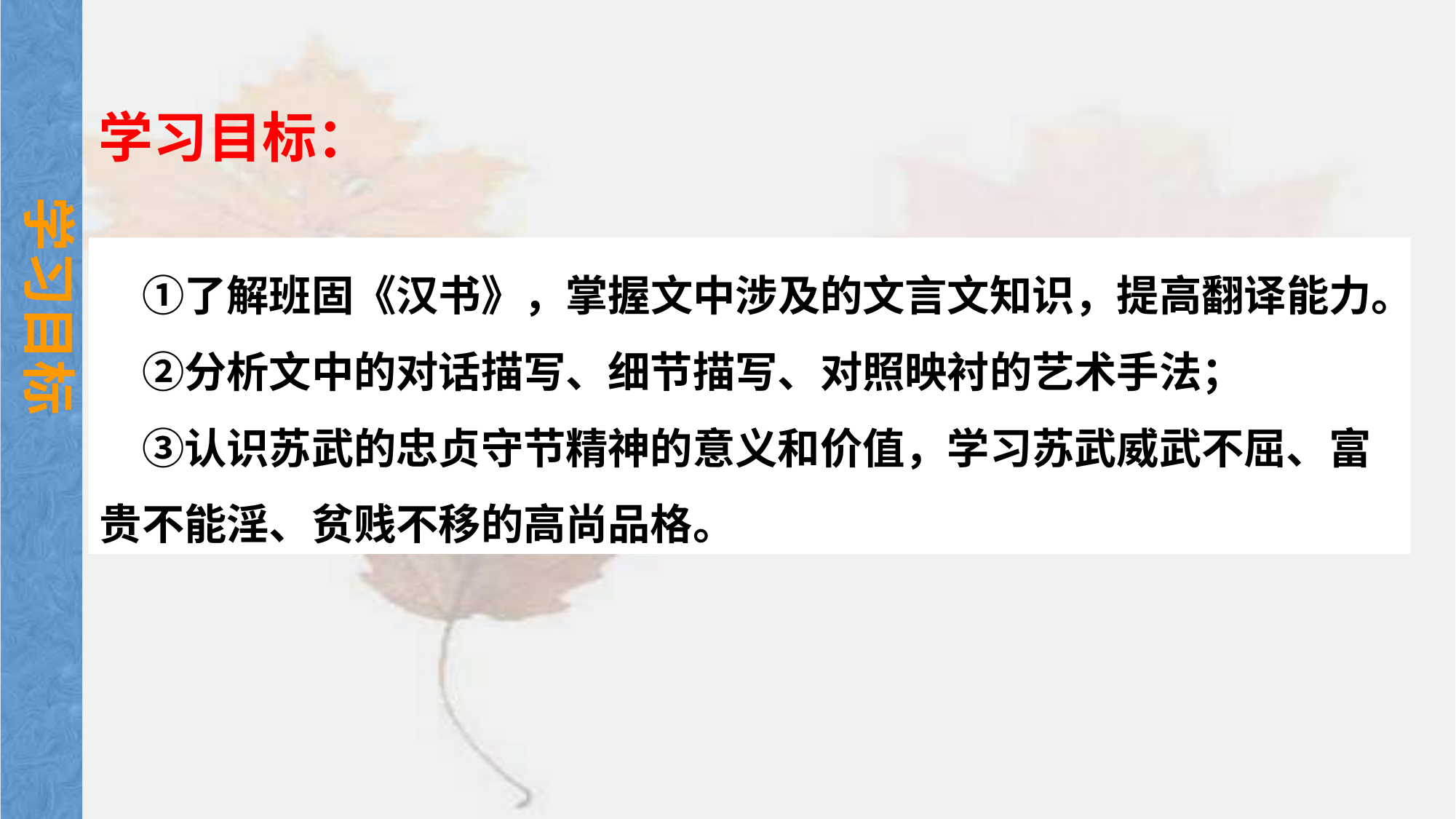

学习目标：
学习目标
　①了解班固《汉书》，掌握文中涉及的文言文知识，提高翻译能力。
　②分析文中的对话描写、细节描写、对照映衬的艺术手法；
　③认识苏武的忠贞守节精神的意义和价值，学习苏武威武不屈、富贵不能淫、贫贱不移的高尚品格。